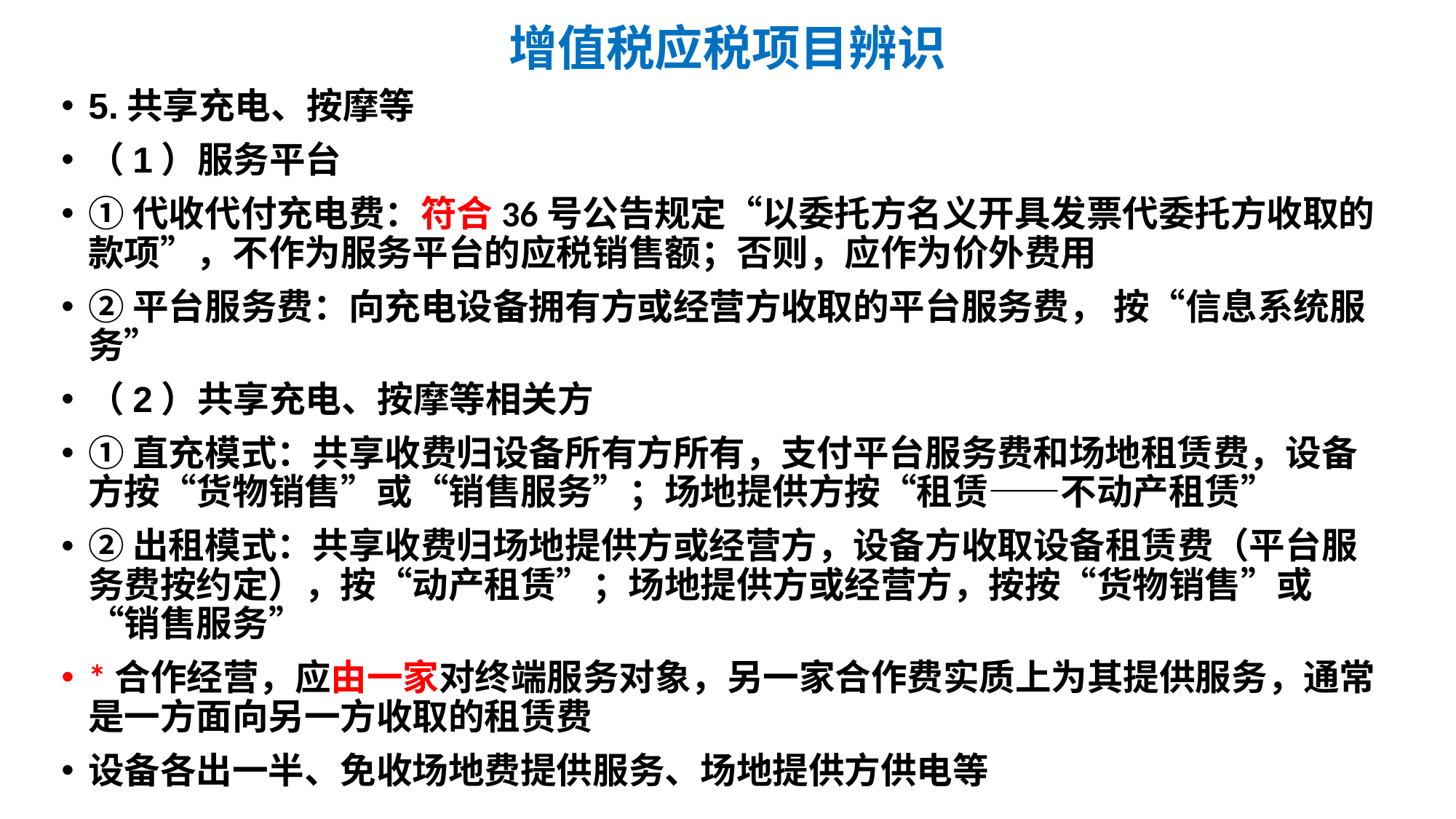

# 增值税应税项目辨识
5.共享充电、按摩等
（1）服务平台
①代收代付充电费：符合36号公告规定“以委托方名义开具发票代委托方收取的款项”，不作为服务平台的应税销售额；否则，应作为价外费用
②平台服务费：向充电设备拥有方或经营方收取的平台服务费， 按“信息系统服务”
（2）共享充电、按摩等相关方
①直充模式：共享收费归设备所有方所有，支付平台服务费和场地租赁费，设备方按“货物销售”或“销售服务”；场地提供方按“租赁——不动产租赁”
②出租模式：共享收费归场地提供方或经营方，设备方收取设备租赁费（平台服务费按约定），按“动产租赁”；场地提供方或经营方，按按“货物销售”或“销售服务”
*合作经营，应由一家对终端服务对象，另一家合作费实质上为其提供服务，通常是一方面向另一方收取的租赁费
设备各出一半、免收场地费提供服务、场地提供方供电等